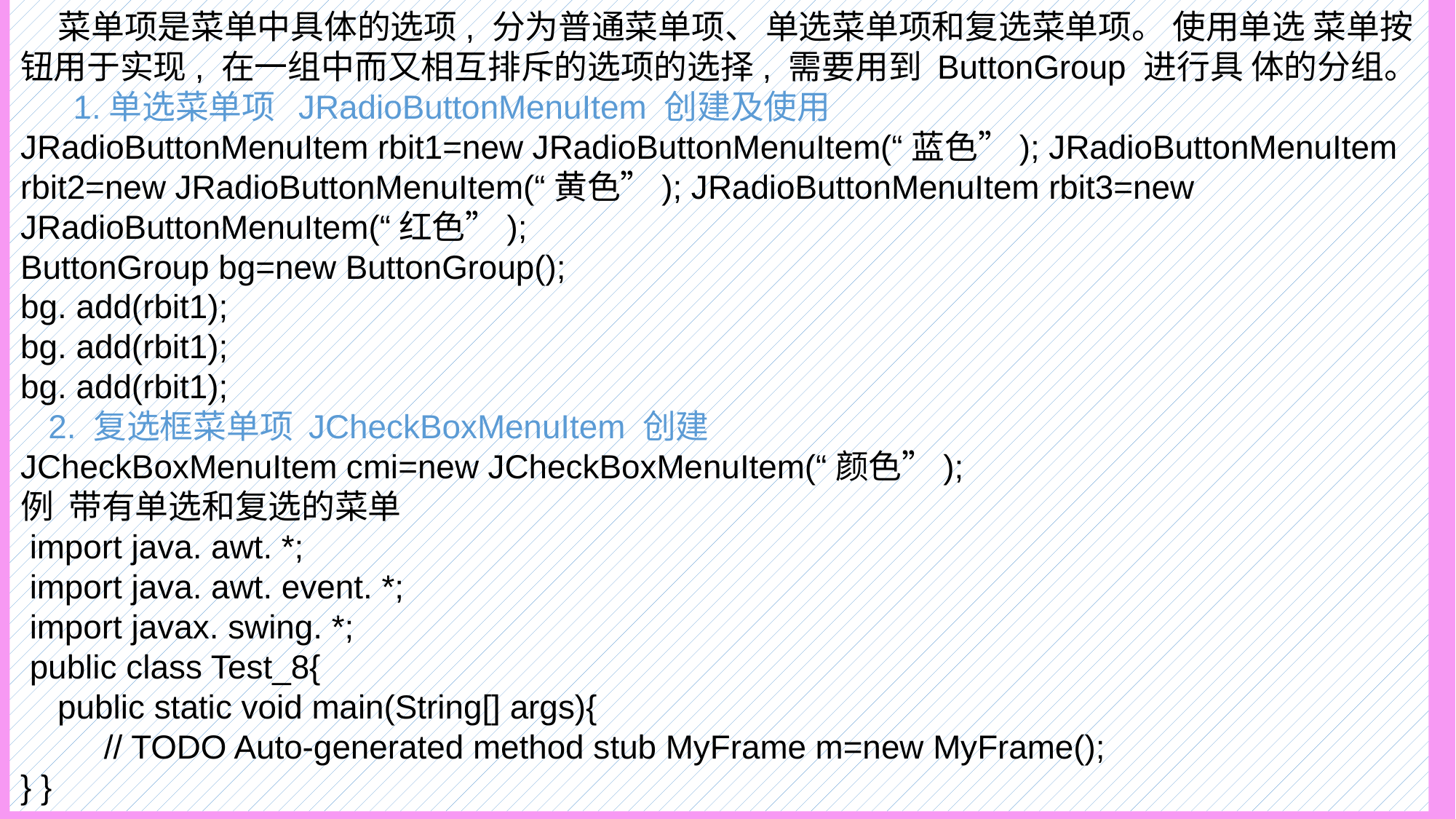

菜单项是菜单中具体的选项, 分为普通菜单项、 单选菜单项和复选菜单项。 使用单选 菜单按钮用于实现, 在一组中而又相互排斥的选项的选择, 需要用到 ButtonGroup 进行具 体的分组。       1.单选菜单项  JRadioButtonMenuItem 创建及使用
JRadioButtonMenuItem rbit1=new JRadioButtonMenuItem(“蓝色”); JRadioButtonMenuItem rbit2=new JRadioButtonMenuItem(“黄色”); JRadioButtonMenuItem rbit3=new JRadioButtonMenuItem(“红色”);
ButtonGroup bg=new ButtonGroup();
bg. add(rbit1);
bg. add(rbit1);
bg. add(rbit1);
   2. 复选框菜单项 JCheckBoxMenuItem 创建
JCheckBoxMenuItem cmi=new JCheckBoxMenuItem(“颜色”);
例  带有单选和复选的菜单
 import java. awt. *;
 import java. awt. event. *;
 import javax. swing. *;
 public class Test_8{
    public static void main(String[] args){
         // TODO Auto-generated method stub MyFrame m=new MyFrame();
} }